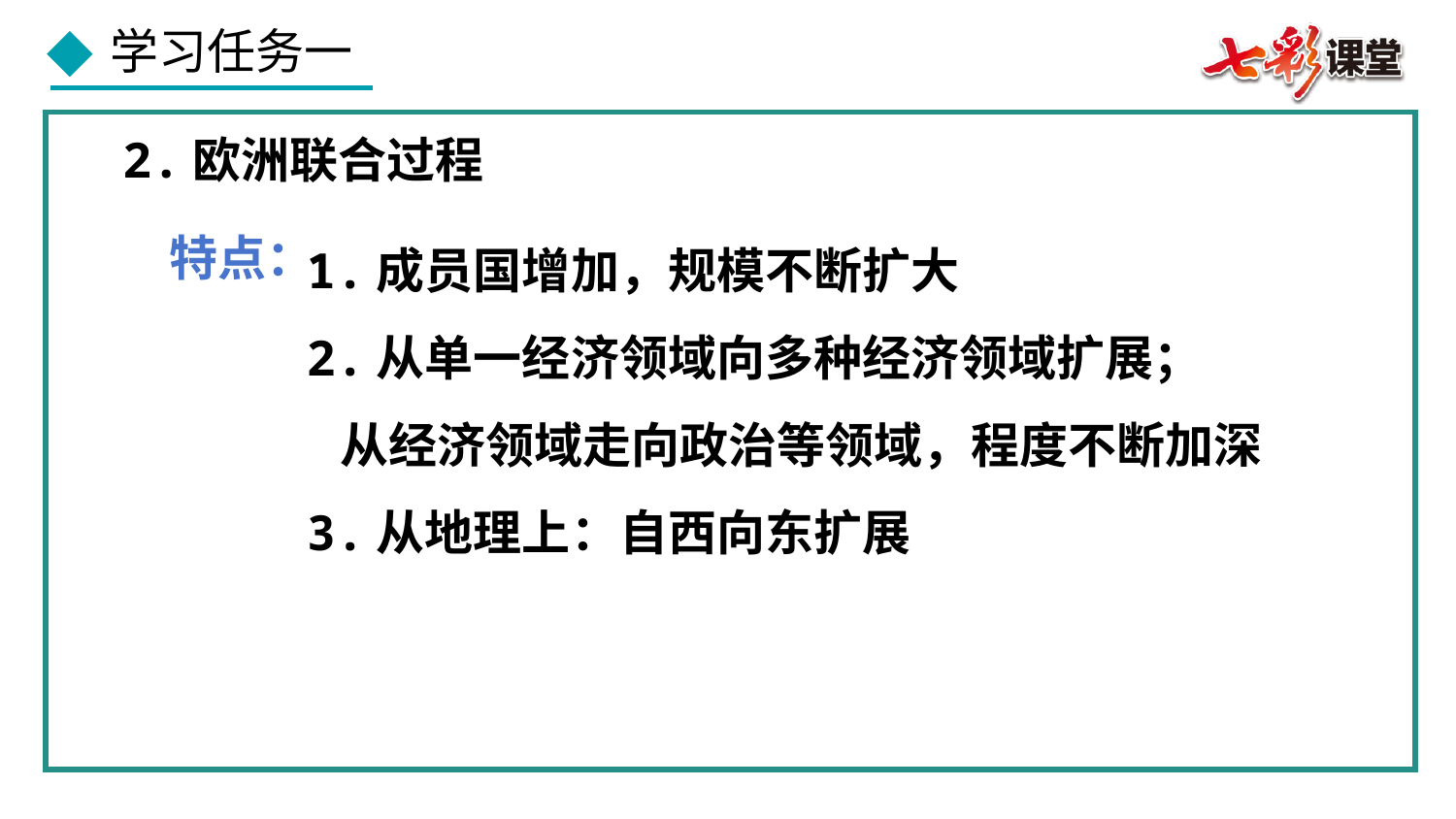

2.欧洲联合过程
1.成员国增加，规模不断扩大
2.从单一经济领域向多种经济领域扩展；
  从经济领域走向政治等领域，程度不断加深
3.从地理上：自西向东扩展
特点：